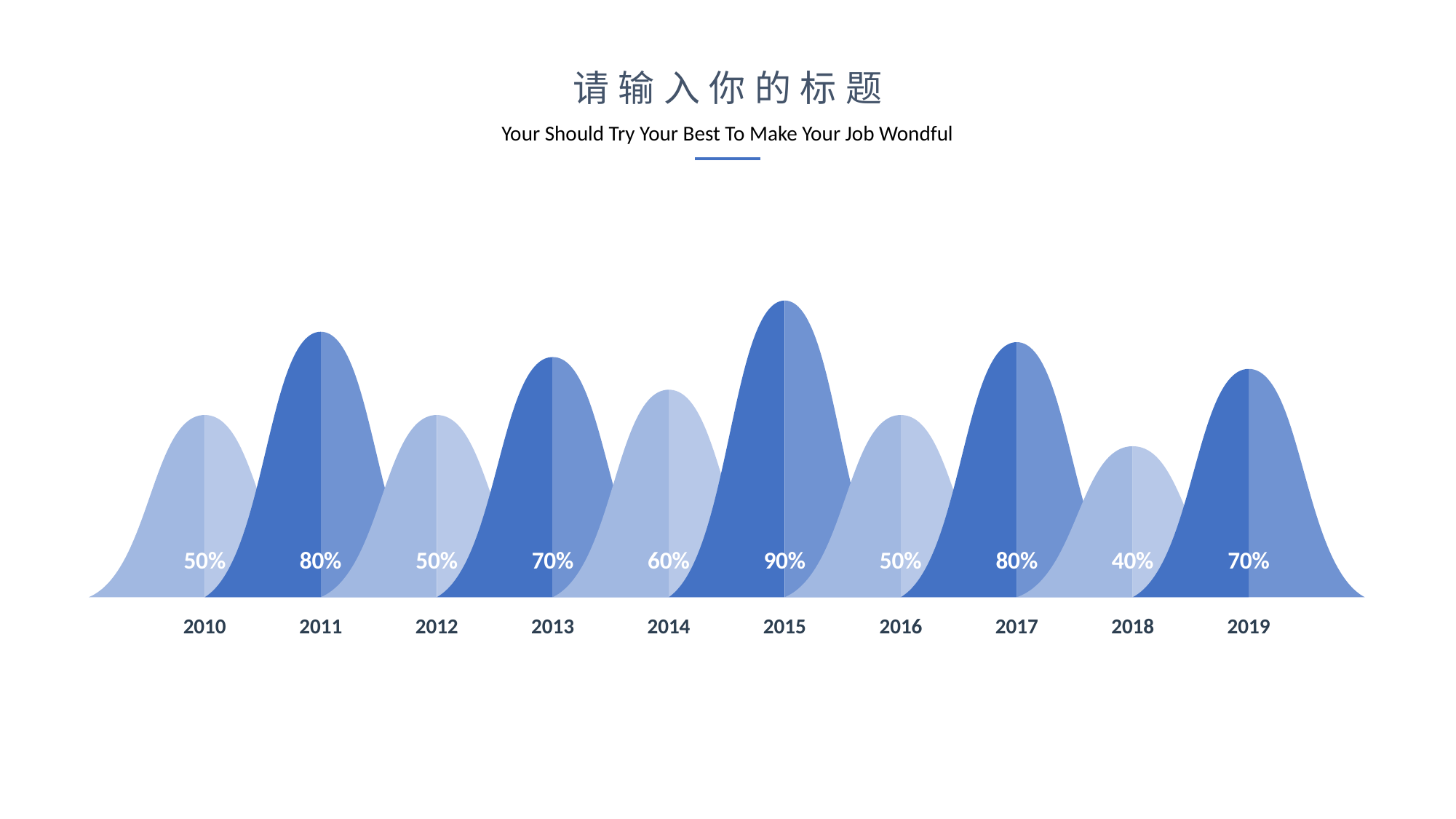

请输入你的标题
Your Should Try Your Best To Make Your Job Wondful

50%
80%
50%
70%
60%
90%
50%
80%
40%
70%
2010
2011
2012
2013
2014
2015
2016
2017
2018
2019